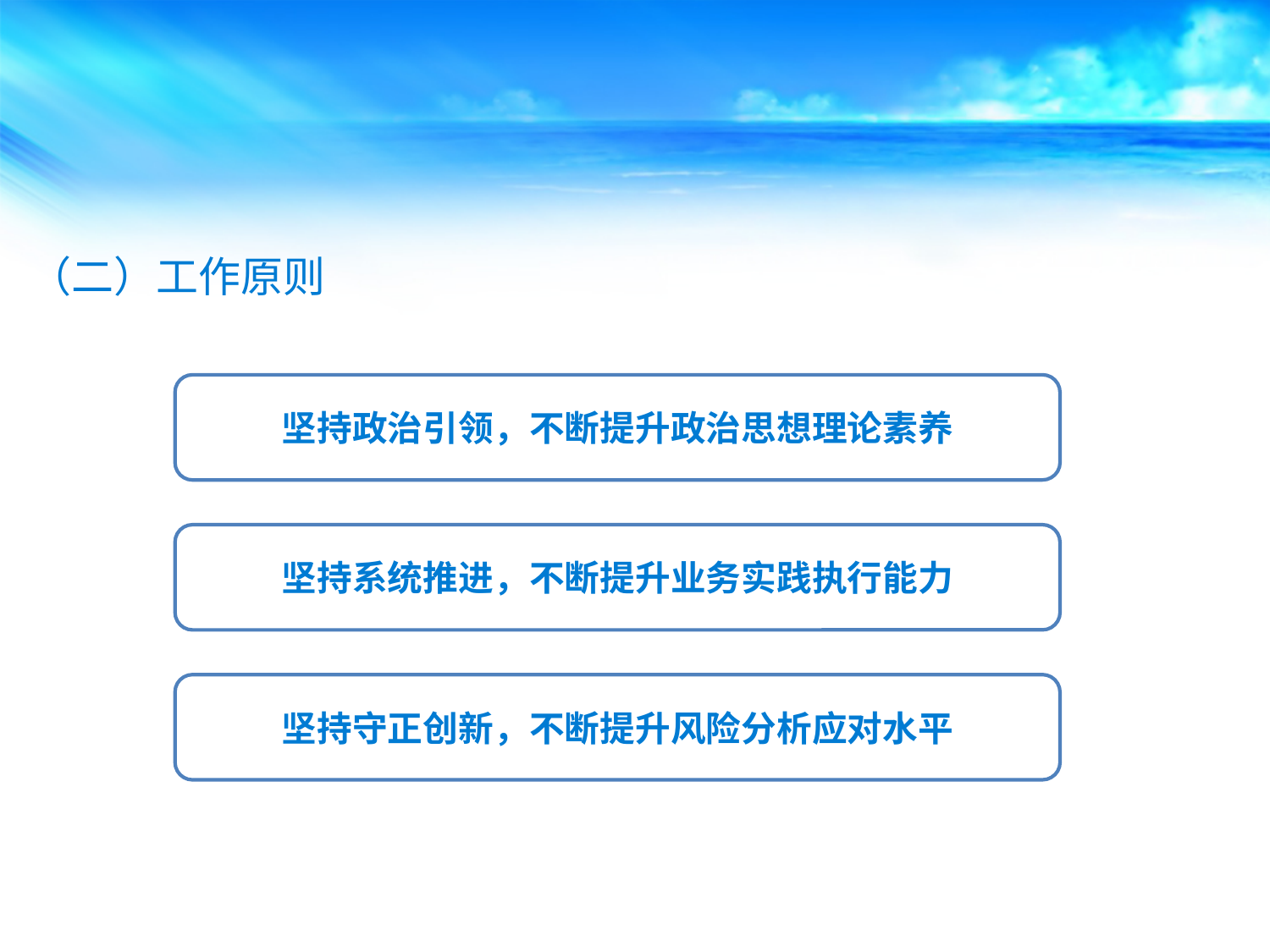

（二）工作原则
坚持政治引领，不断提升政治思想理论素养
坚持系统推进，不断提升业务实践执行能力
坚持守正创新，不断提升风险分析应对水平